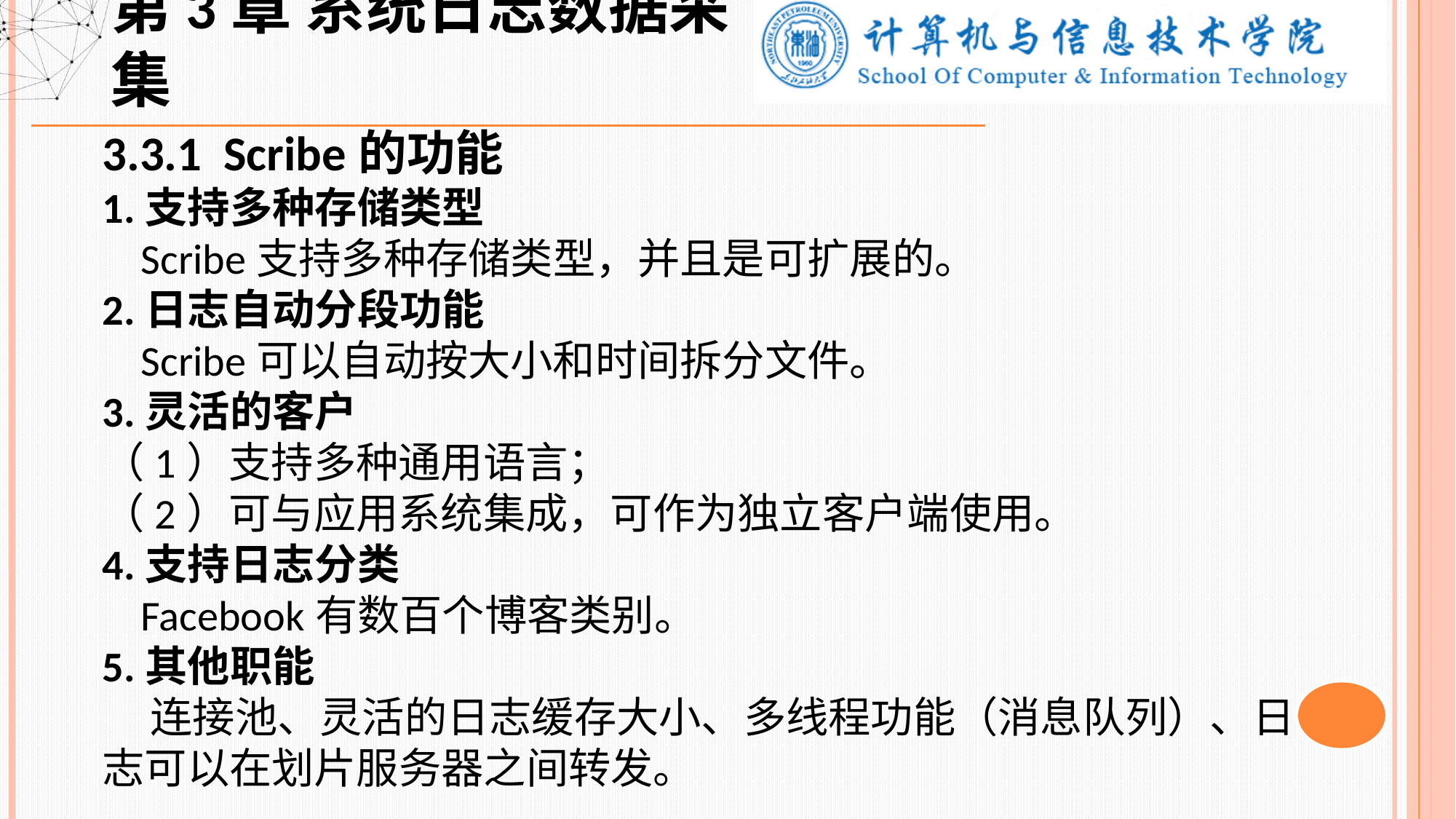

第3章 系统日志数据采集
3.3.1  Scribe的功能
1.支持多种存储类型
    Scribe支持多种存储类型，并且是可扩展的。
2.日志自动分段功能
    Scribe可以自动按大小和时间拆分文件。
3.灵活的客户
（1）支持多种通用语言；
（2）可与应用系统集成，可作为独立客户端使用。
4.支持日志分类
    Facebook有数百个博客类别。
5.其他职能
    连接池、灵活的日志缓存大小、多线程功能（消息队列）、日志可以在划片服务器之间转发。